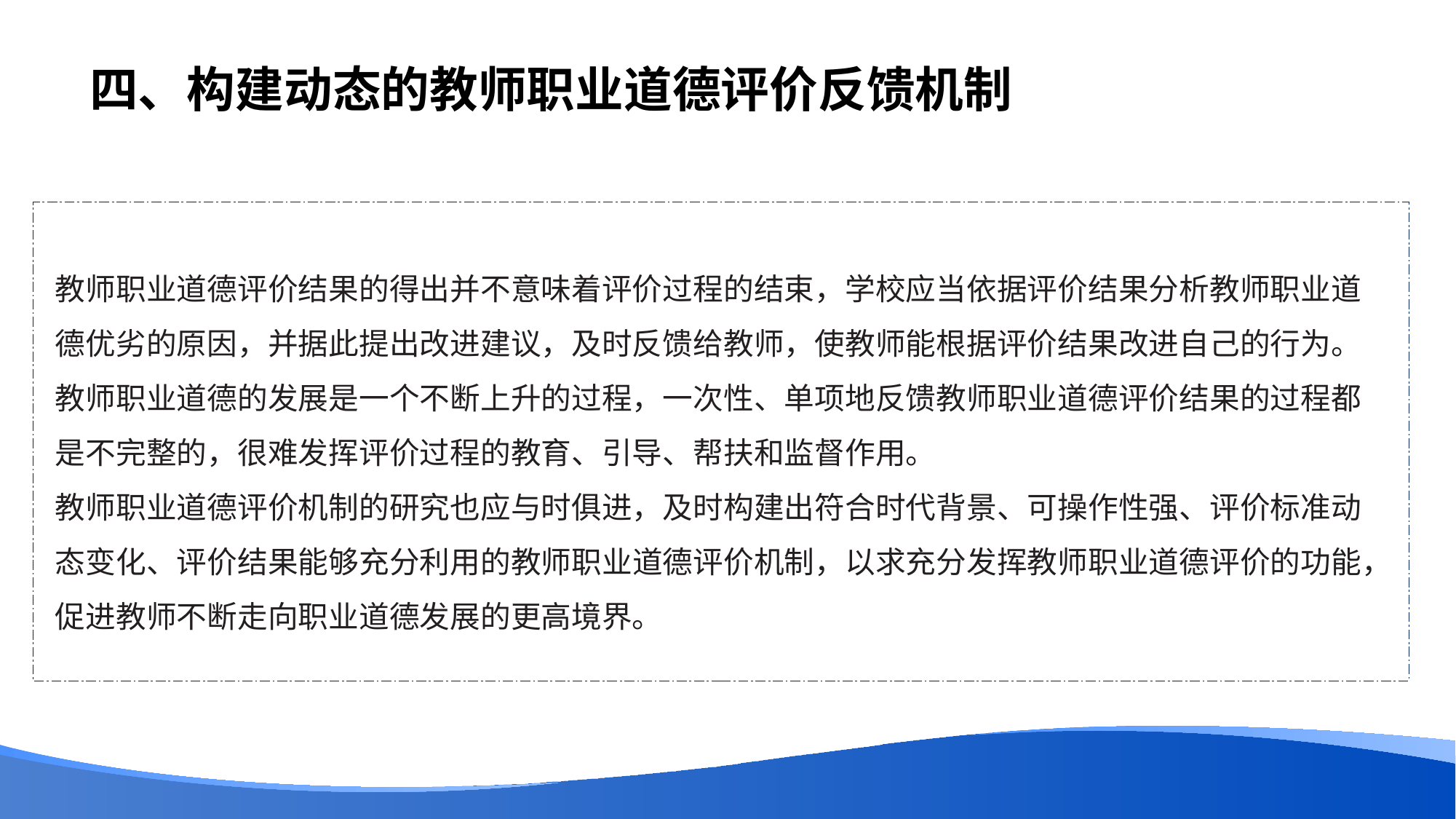

# 四、构建动态的教师职业道德评价反馈机制

教师职业道德评价结果的得出并不意味着评价过程的结束，学校应当依据评价结果分析教师职业道德优劣的原因，并据此提出改进建议，及时反馈给教师，使教师能根据评价结果改进自己的行为。
教师职业道德的发展是一个不断上升的过程，一次性、单项地反馈教师职业道德评价结果的过程都是不完整的，很难发挥评价过程的教育、引导、帮扶和监督作用。
教师职业道德评价机制的研究也应与时俱进，及时构建出符合时代背景、可操作性强、评价标准动态变化、评价结果能够充分利用的教师职业道德评价机制，以求充分发挥教师职业道德评价的功能，促进教师不断走向职业道德发展的更高境界。